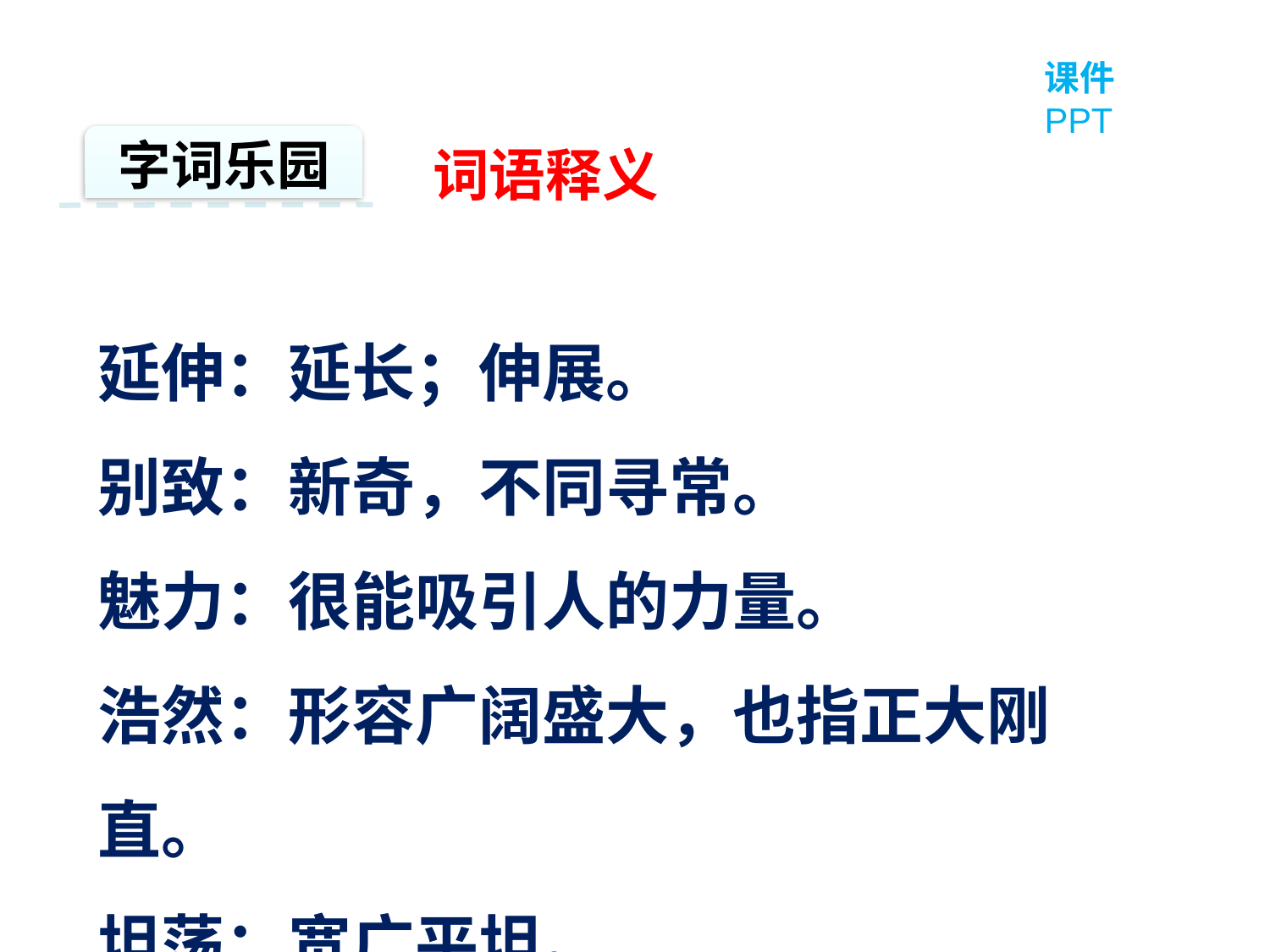

课件PPT
字词乐园
词语释义
延伸：延长；伸展。
别致：新奇，不同寻常。
魅力：很能吸引人的力量。
浩然：形容广阔盛大，也指正大刚直。
坦荡：宽广平坦。